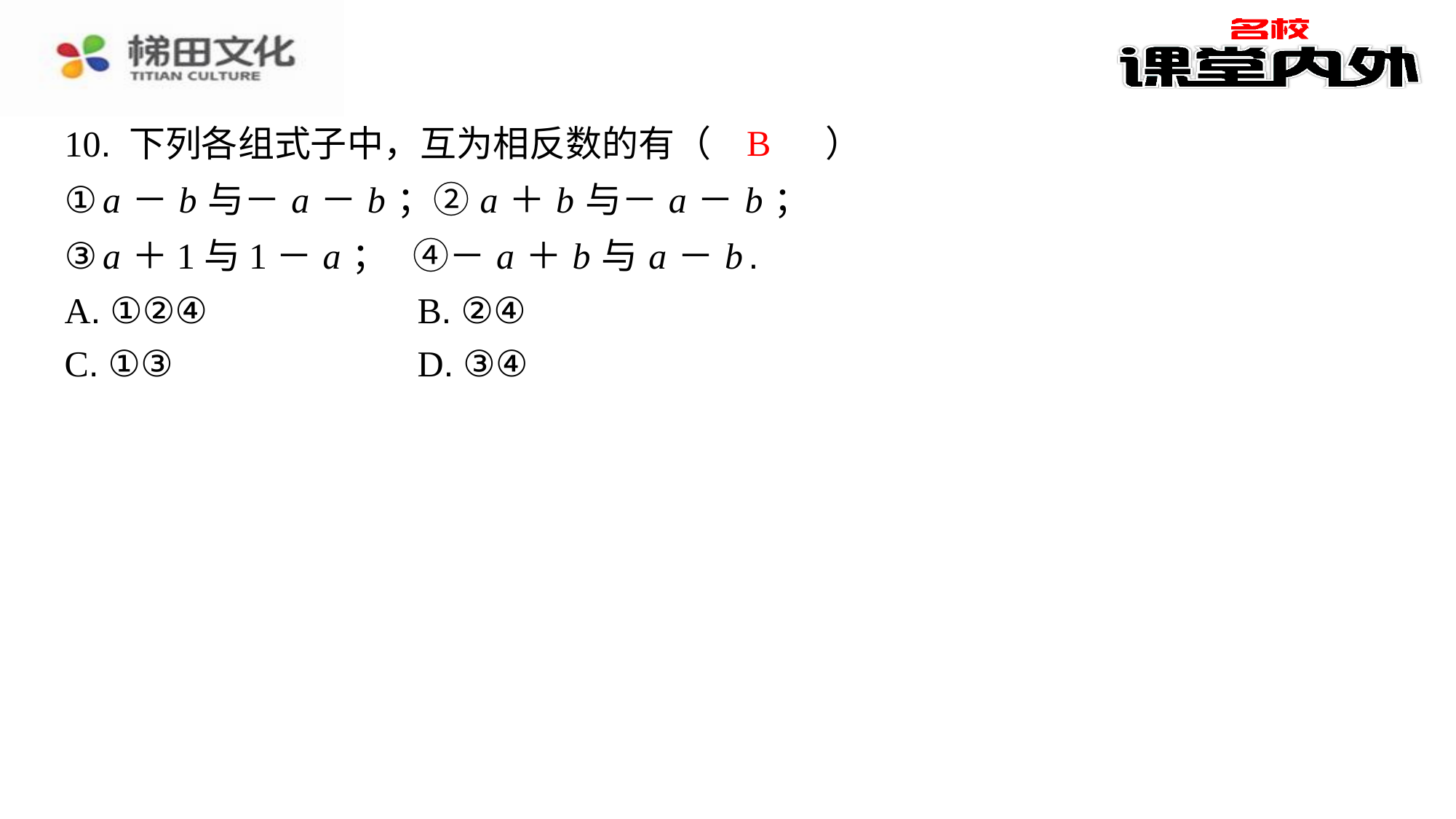

B
10. 下列各组式子中，互为相反数的有（　B　）
① a － b 与－ a － b ；② a ＋ b 与－ a － b ；
③ a ＋1与1－ a ；   ④－ a ＋ b 与 a － b .
| A. ①②④ | B. ②④ |
| --- | --- |
| C. ①③ | D. ③④ |